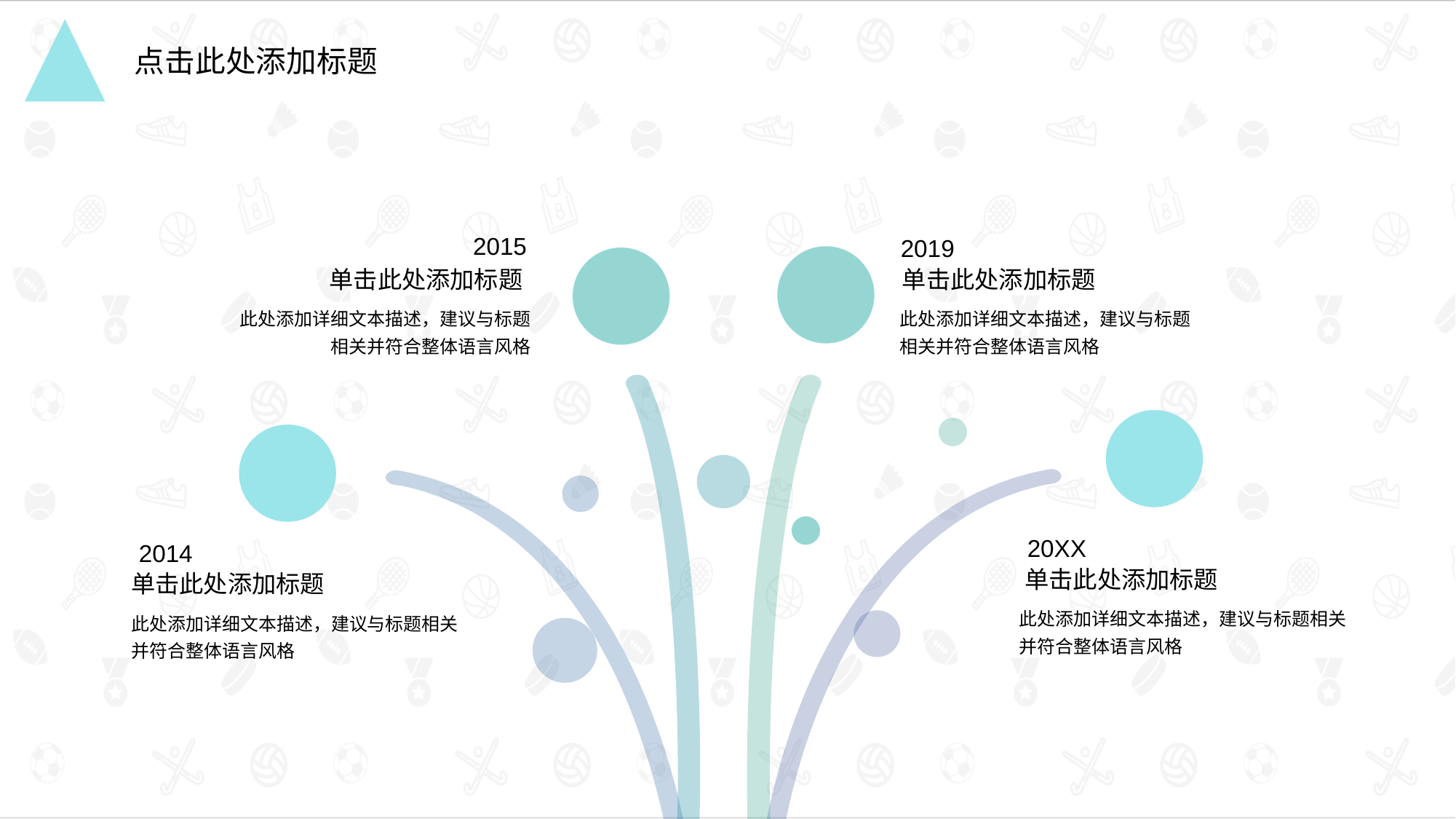

点击此处添加标题
2015
单击此处添加标题
此处添加详细文本描述，建议与标题相关并符合整体语言风格
2019
单击此处添加标题
此处添加详细文本描述，建议与标题相关并符合整体语言风格

20XX
单击此处添加标题
此处添加详细文本描述，建议与标题相关并符合整体语言风格
2014
单击此处添加标题
此处添加详细文本描述，建议与标题相关并符合整体语言风格